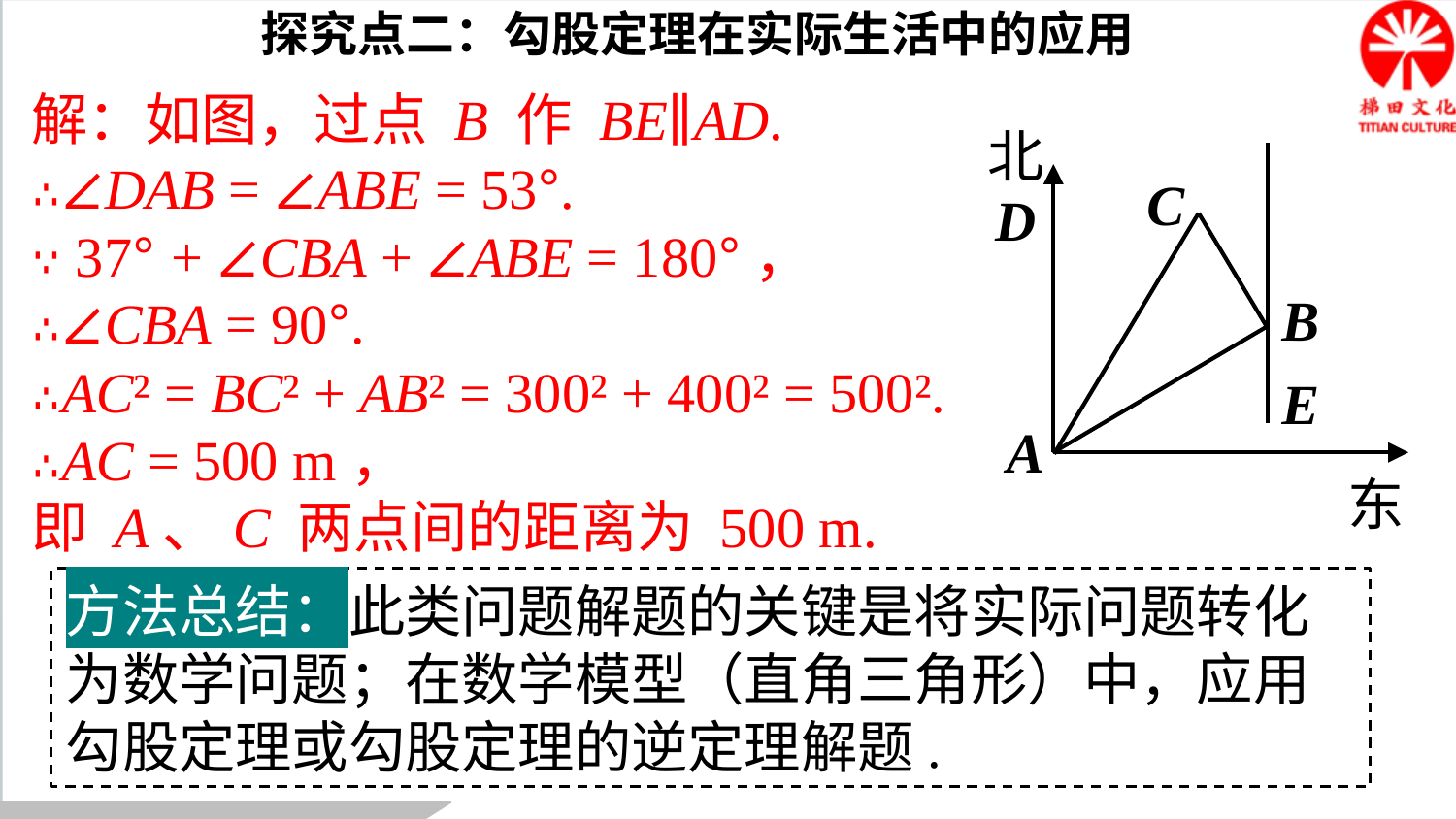

探究点二：勾股定理在实际生活中的应用
解：如图，过点 B 作 BE∥AD.
∴∠DAB = ∠ABE = 53°.
∵ 37° + ∠CBA + ∠ABE = 180°，
∴∠CBA = 90°.
∴AC² = BC² + AB² = 300² + 400² = 500².
∴AC = 500 m，
即 A、C 两点间的距离为 500 m.
北
C
D
B
E
A
东
方法总结：此类问题解题的关键是将实际问题转化为数学问题；在数学模型（直角三角形）中，应用勾股定理或勾股定理的逆定理解题.